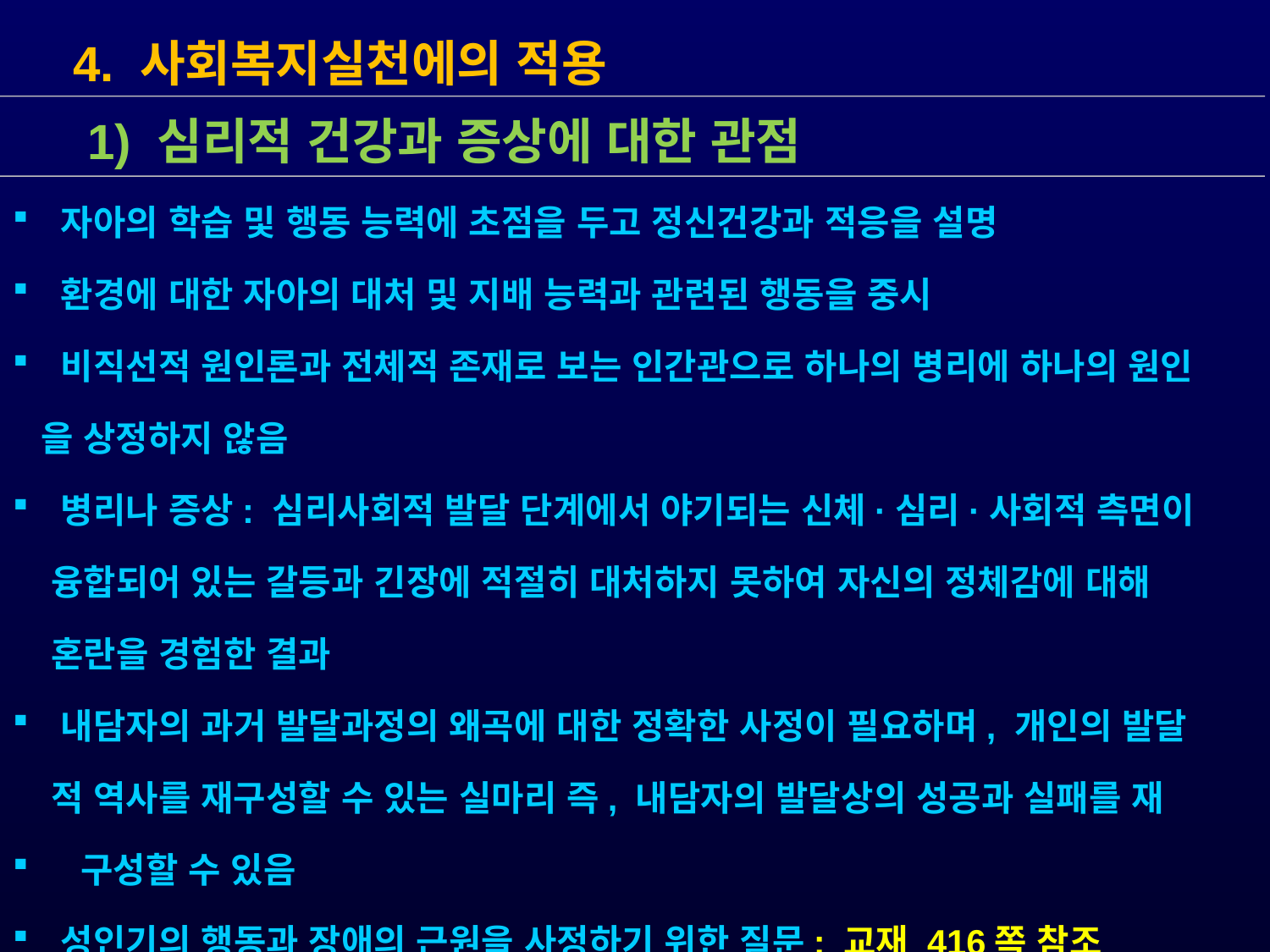

4. 사회복지실천에의 적용

 자아의 학습 및 행동 능력에 초점을 두고 정신건강과 적응을 설명
 환경에 대한 자아의 대처 및 지배 능력과 관련된 행동을 중시
 비직선적 원인론과 전체적 존재로 보는 인간관으로 하나의 병리에 하나의 원인
  을 상정하지 않음
 병리나 증상: 심리사회적 발달 단계에서 야기되는 신체·심리·사회적 측면이
   융합되어 있는 갈등과 긴장에 적절히 대처하지 못하여 자신의 정체감에 대해
   혼란을 경험한 결과
 내담자의 과거 발달과정의 왜곡에 대한 정확한 사정이 필요하며, 개인의 발달
   적 역사를 재구성할 수 있는 실마리 즉, 내담자의 발달상의 성공과 실패를 재
   구성할 수 있음
 성인기의 행동과 장애의 근원을 사정하기 위한 질문: 교재 416쪽 참조
  1) 심리적 건강과 증상에 대한 관점